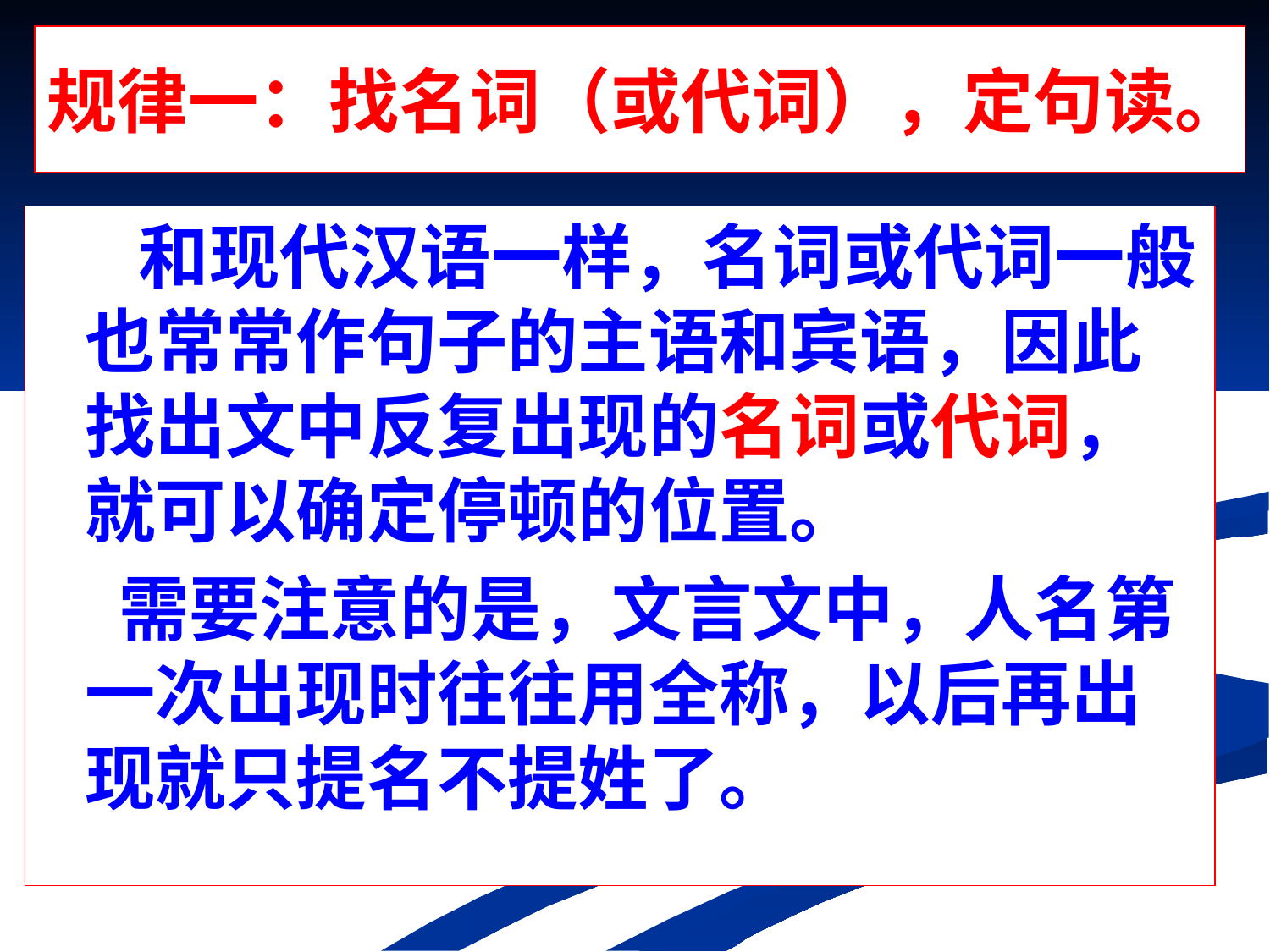

规律一：找名词（或代词），定句读。
      和现代汉语一样，名词或代词一般也常常作句子的主语和宾语，因此找出文中反复出现的名词或代词，就可以确定停顿的位置。
    需要注意的是，文言文中，人名第一次出现时往往用全称，以后再出现就只提名不提姓了。